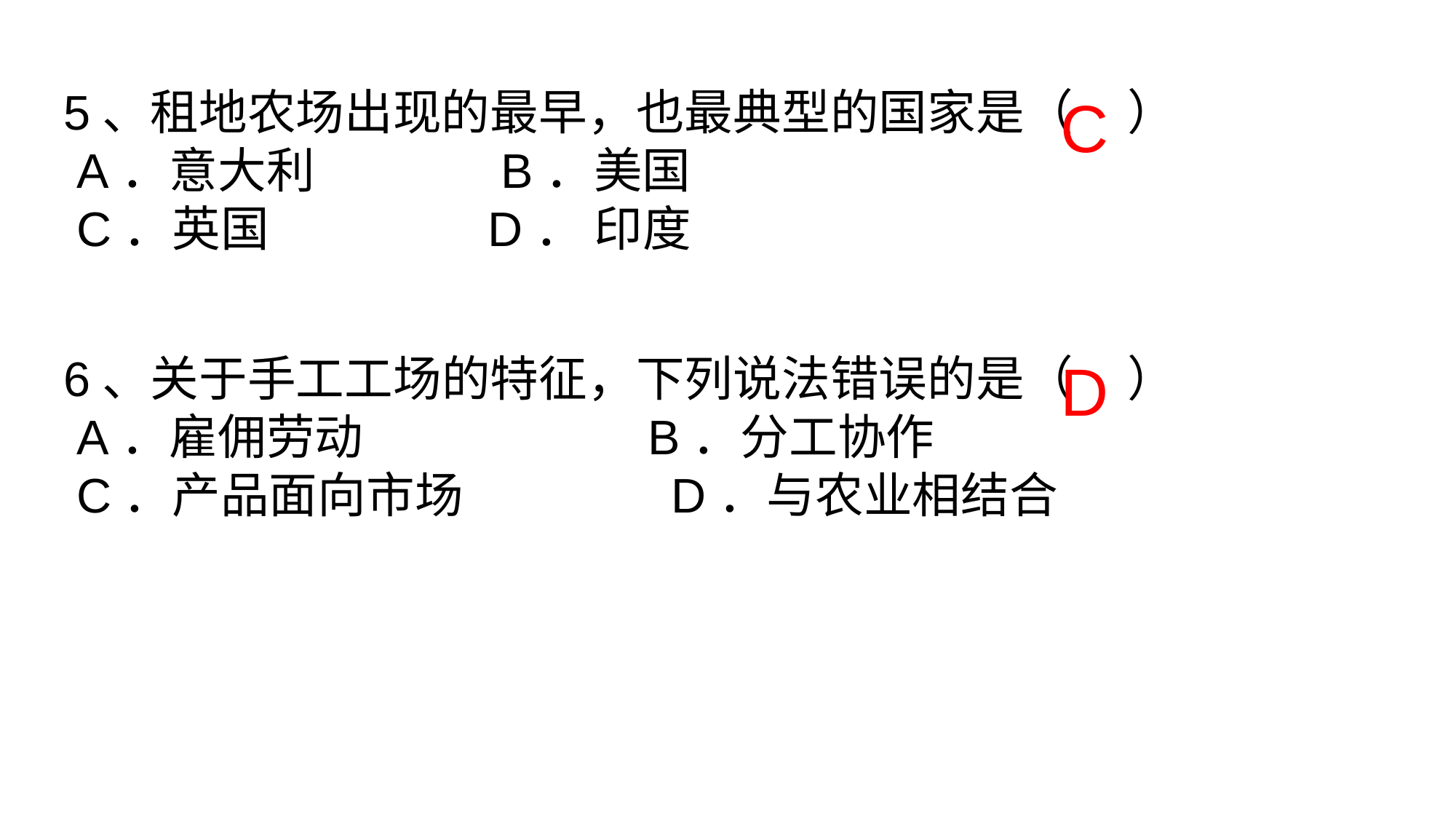

5、租地农场出现的最早，也最典型的国家是（     ）
 A．意大利                B．美国
 C．英国                   D． 印度
C
6、关于手工工场的特征，下列说法错误的是（     ）
 A．雇佣劳动                         B．分工协作
 C．产品面向市场                  D．与农业相结合
D